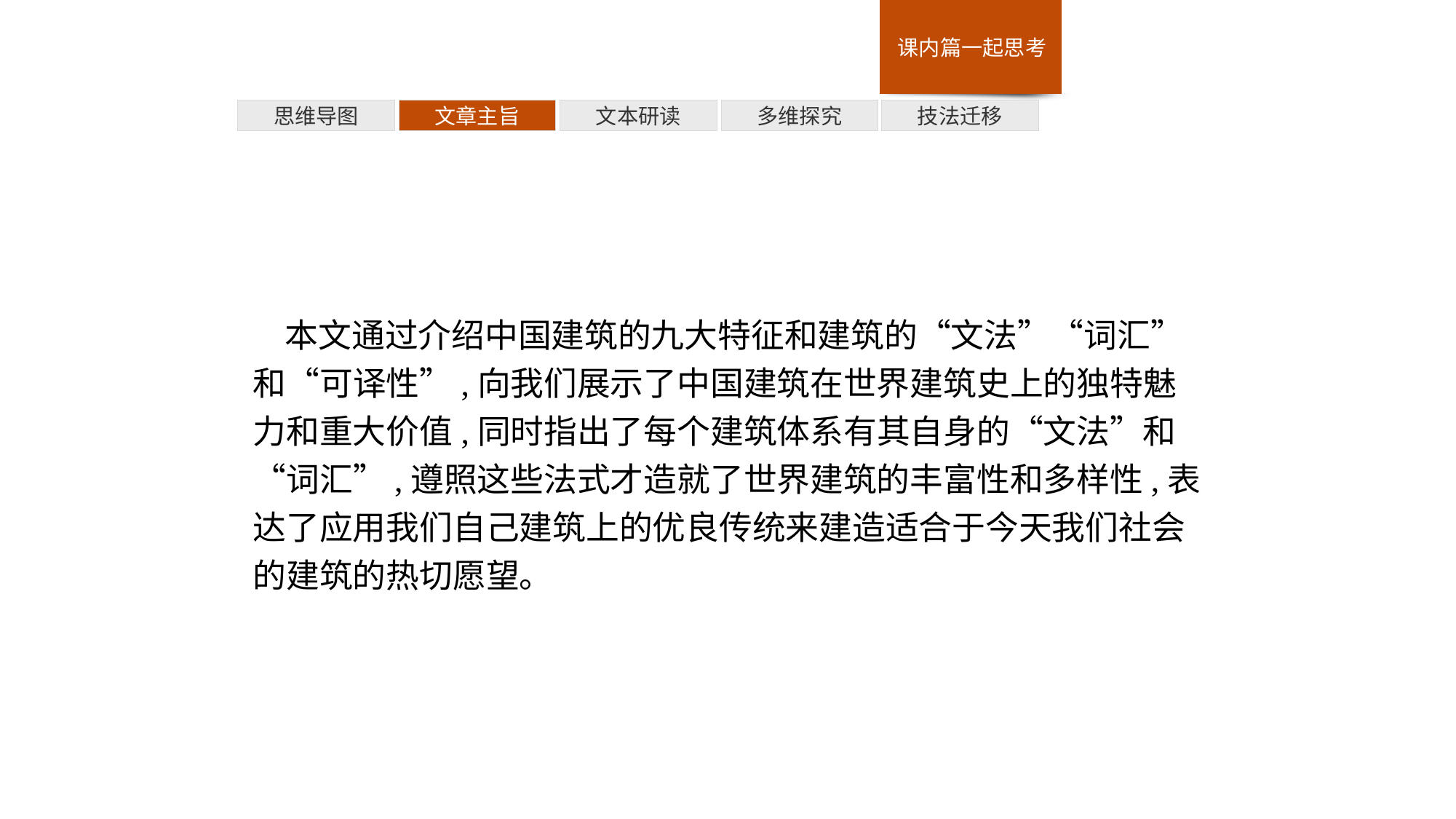

多维探究
思维导图
文章主旨
文本研读
技法迁移
本文通过介绍中国建筑的九大特征和建筑的“文法”“词汇”和“可译性”,向我们展示了中国建筑在世界建筑史上的独特魅力和重大价值,同时指出了每个建筑体系有其自身的“文法”和“词汇”,遵照这些法式才造就了世界建筑的丰富性和多样性,表达了应用我们自己建筑上的优良传统来建造适合于今天我们社会的建筑的热切愿望。